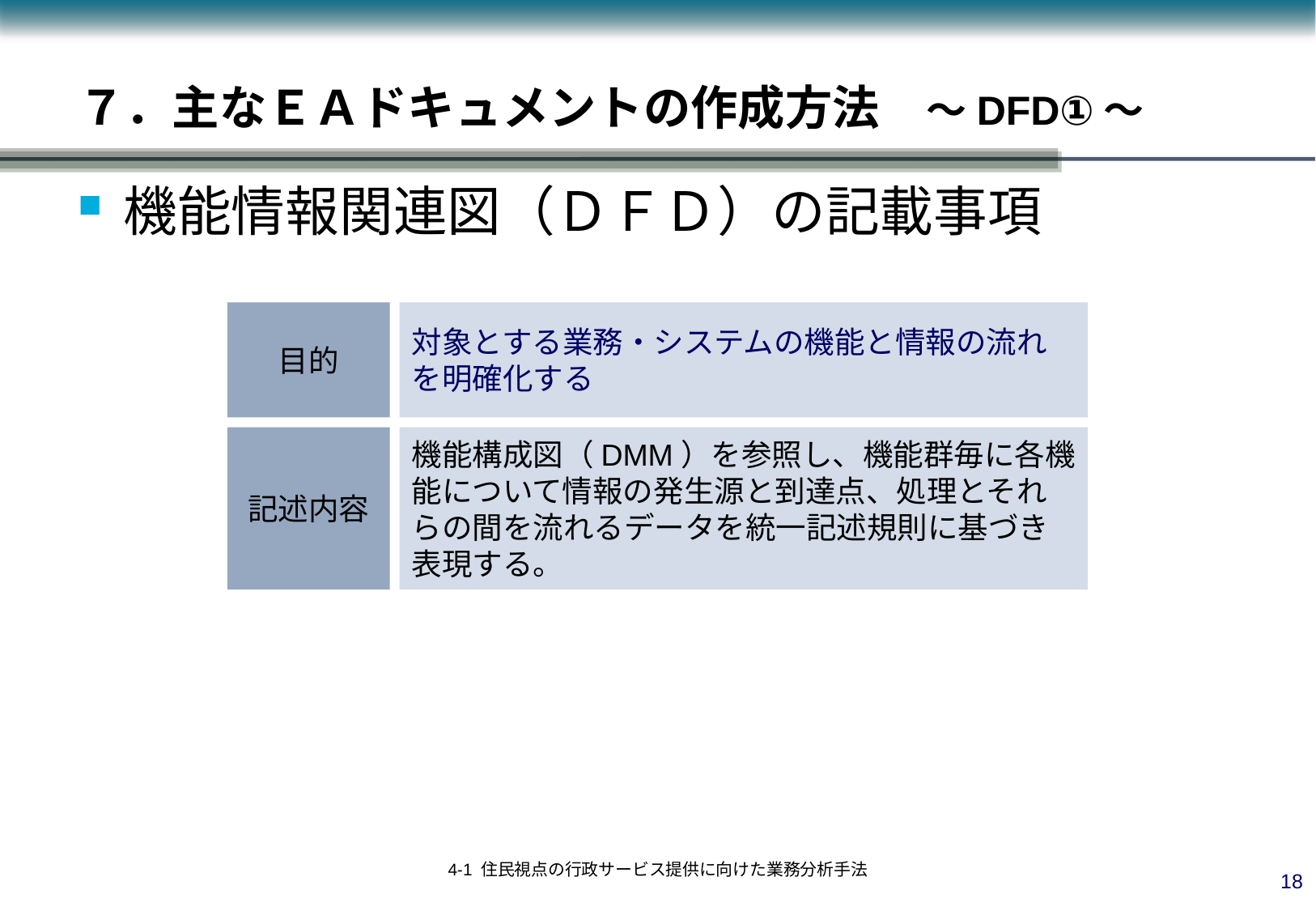

７．主なＥＡドキュメントの作成方法　～DFD①～
機能情報関連図（ＤＦＤ）の記載事項
目的
対象とする業務・システムの機能と情報の流れを明確化する
記述内容
機能構成図（DMM）を参照し、機能群毎に各機能について情報の発生源と到達点、処理とそれらの間を流れるデータを統一記述規則に基づき表現する。
18
4-1 住民視点の行政サービス提供に向けた業務分析手法